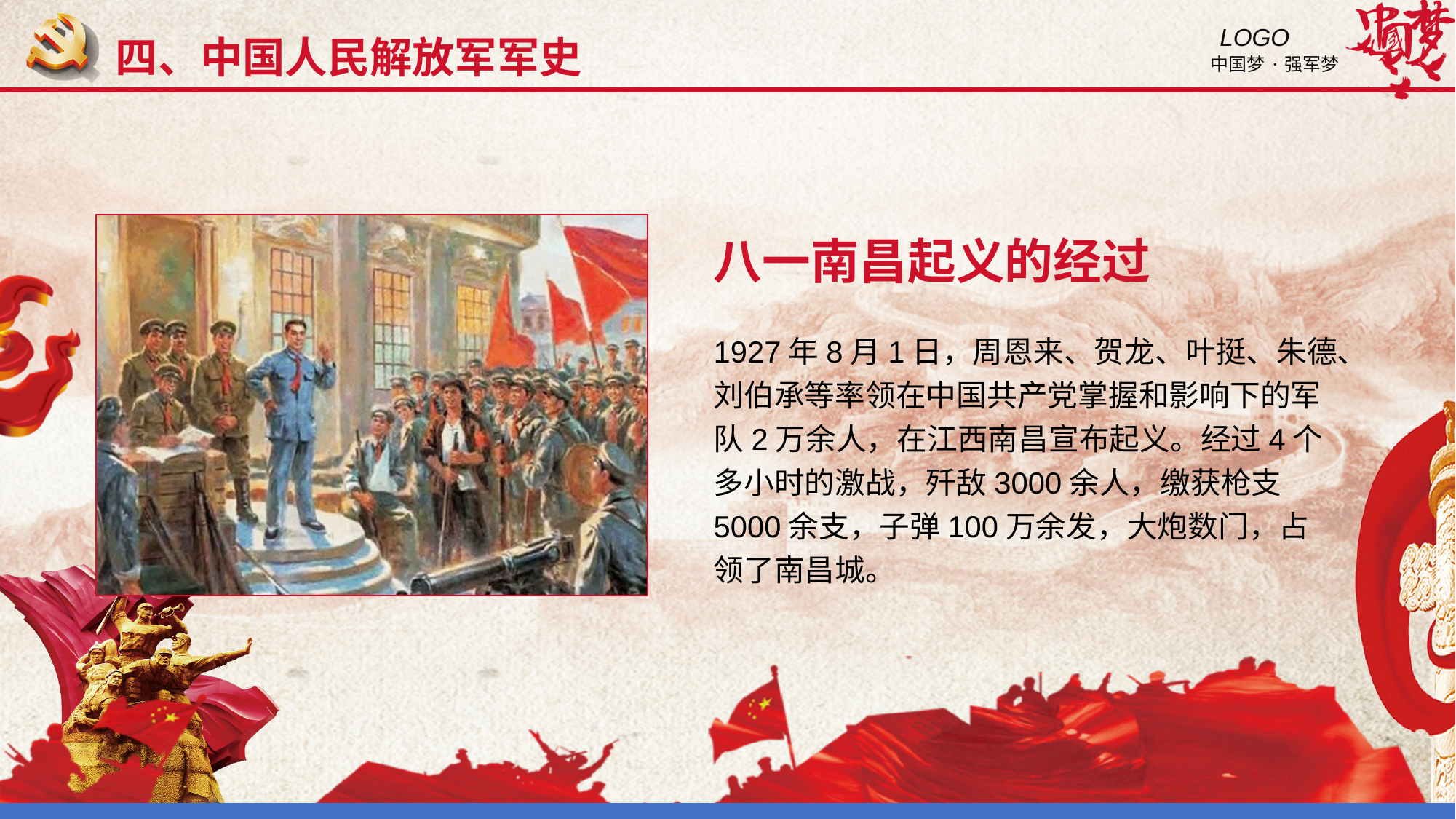

八一南昌起义的经过
1927年8月1日，周恩来、贺龙、叶挺、朱德、刘伯承等率领在中国共产党掌握和影响下的军队2万余人，在江西南昌宣布起义。经过4个多小时的激战，歼敌3000余人，缴获枪支5000余支，子弹100万余发，大炮数门，占领了南昌城。